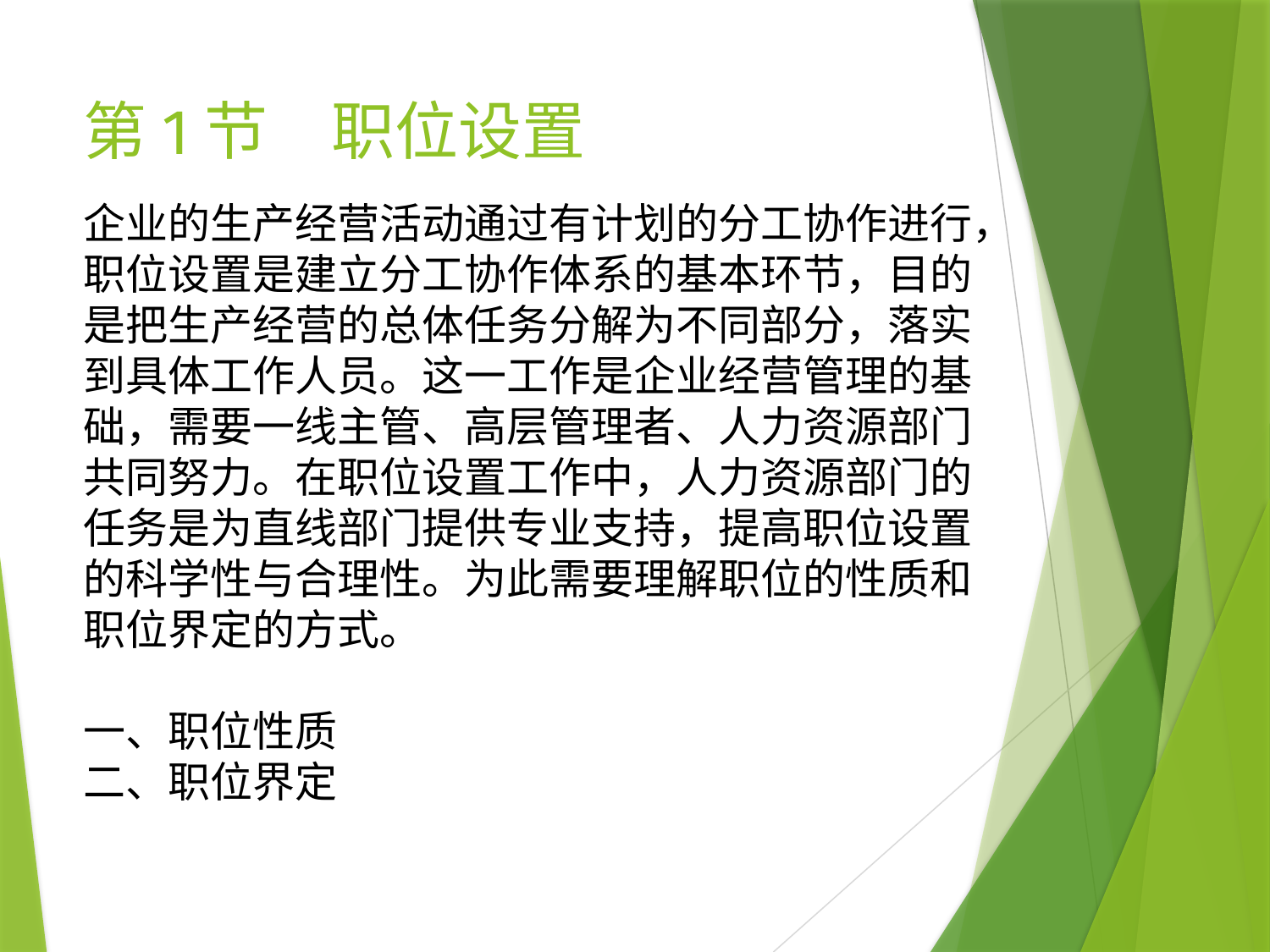

# 第1节　职位设置
企业的生产经营活动通过有计划的分工协作进行，职位设置是建立分工协作体系的基本环节，目的是把生产经营的总体任务分解为不同部分，落实到具体工作人员。这一工作是企业经营管理的基础，需要一线主管、高层管理者、人力资源部门共同努力。在职位设置工作中，人力资源部门的任务是为直线部门提供专业支持，提高职位设置的科学性与合理性。为此需要理解职位的性质和职位界定的方式。

一、职位性质
二、职位界定